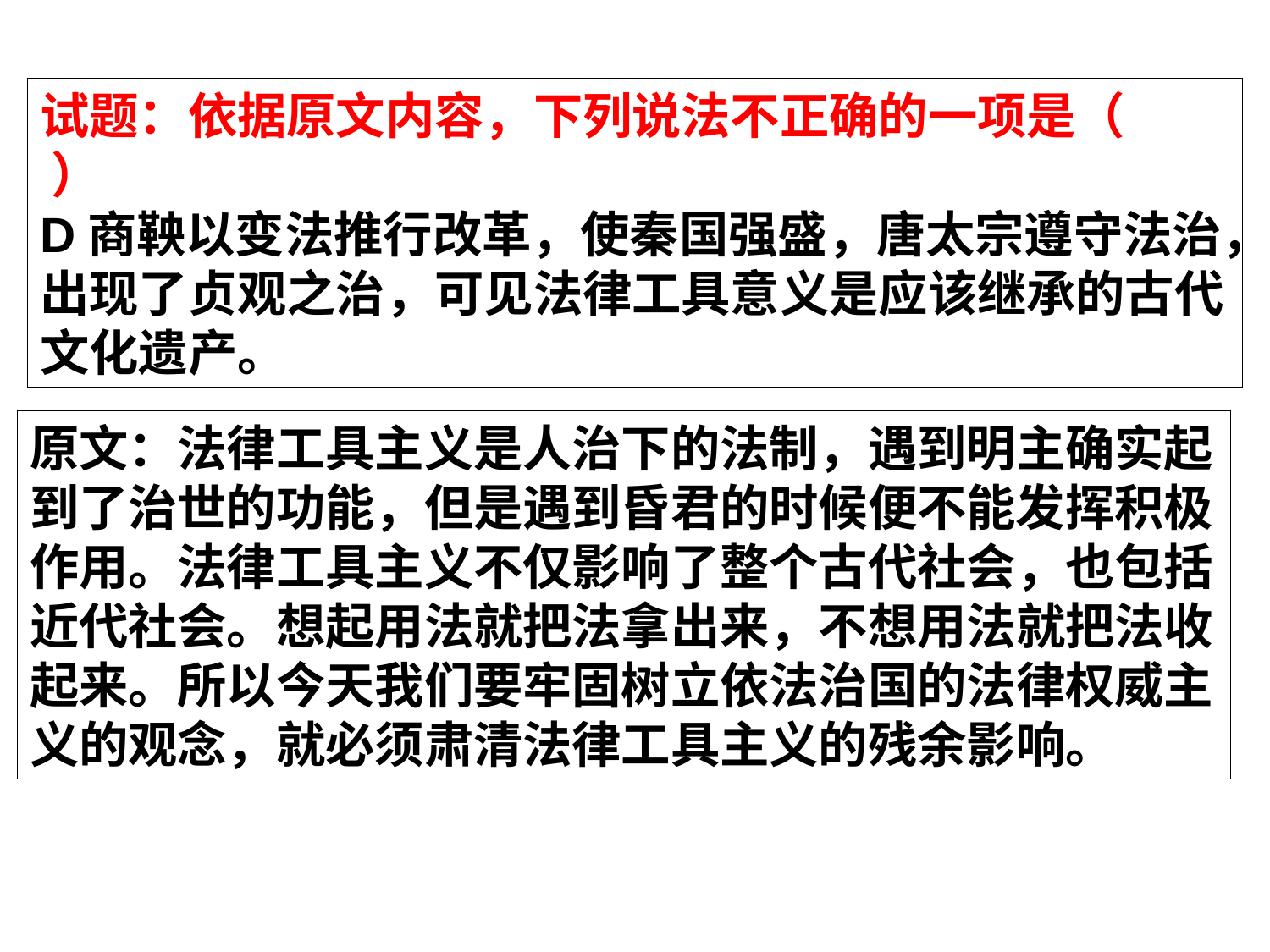

试题：依据原文内容，下列说法不正确的一项是（      ）
D商鞅以变法推行改革，使秦国强盛，唐太宗遵守法治，出现了贞观之治，可见法律工具意义是应该继承的古代文化遗产。
原文：法律工具主义是人治下的法制，遇到明主确实起到了治世的功能，但是遇到昏君的时候便不能发挥积极作用。法律工具主义不仅影响了整个古代社会，也包括近代社会。想起用法就把法拿出来，不想用法就把法收起来。所以今天我们要牢固树立依法治国的法律权威主义的观念，就必须肃清法律工具主义的残余影响。